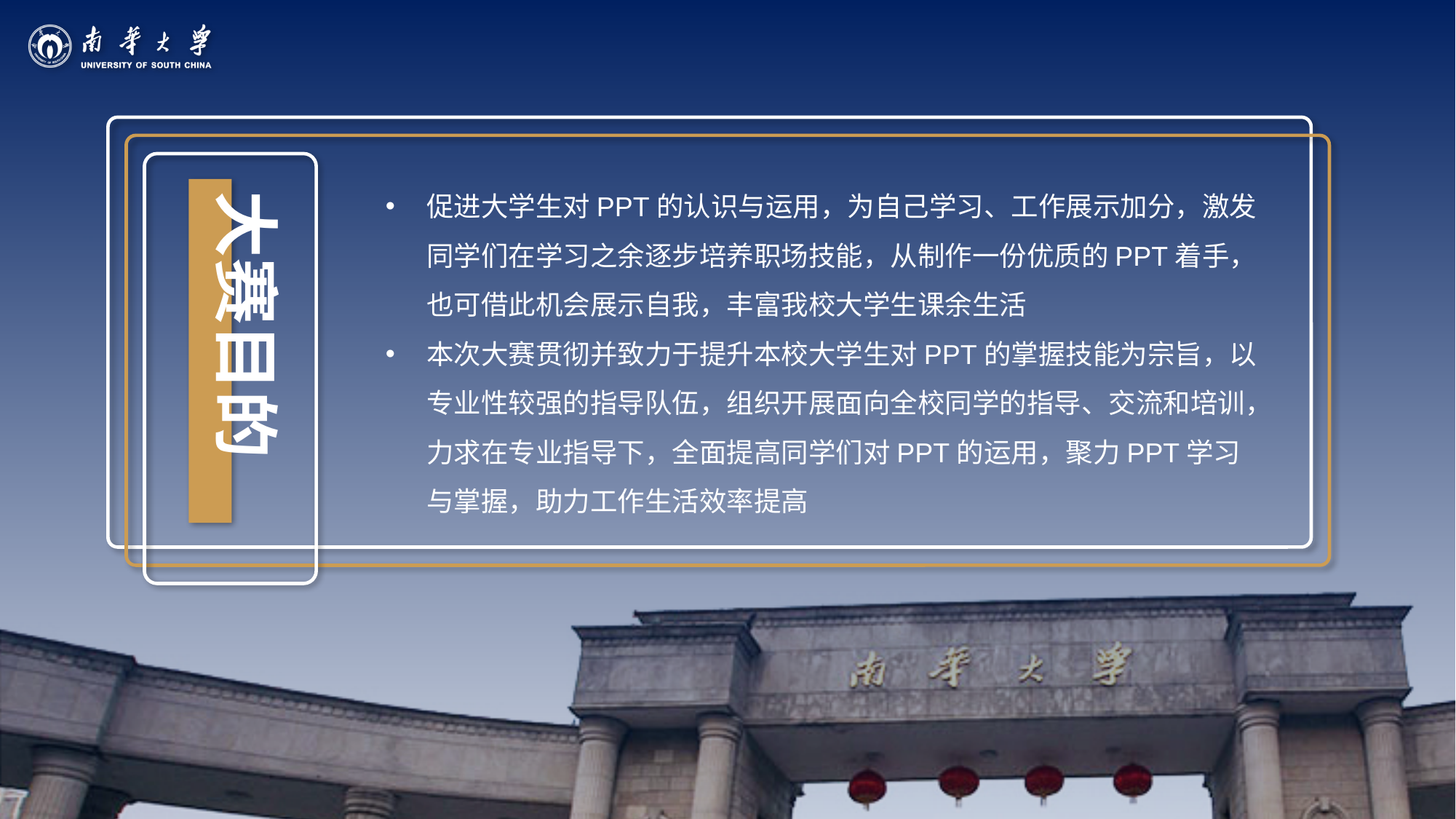

促进大学生对PPT的认识与运用，为自己学习、工作展示加分，激发同学们在学习之余逐步培养职场技能，从制作一份优质的PPT着手， 也可借此机会展示自我，丰富我校大学生课余生活
本次大赛贯彻并致力于提升本校大学生对PPT的掌握技能为宗旨，以专业性较强的指导队伍，组织开展面向全校同学的指导、交流和培训，力求在专业指导下，全面提高同学们对PPT的运用，聚力PPT学习与掌握，助力工作生活效率提高
大赛目的